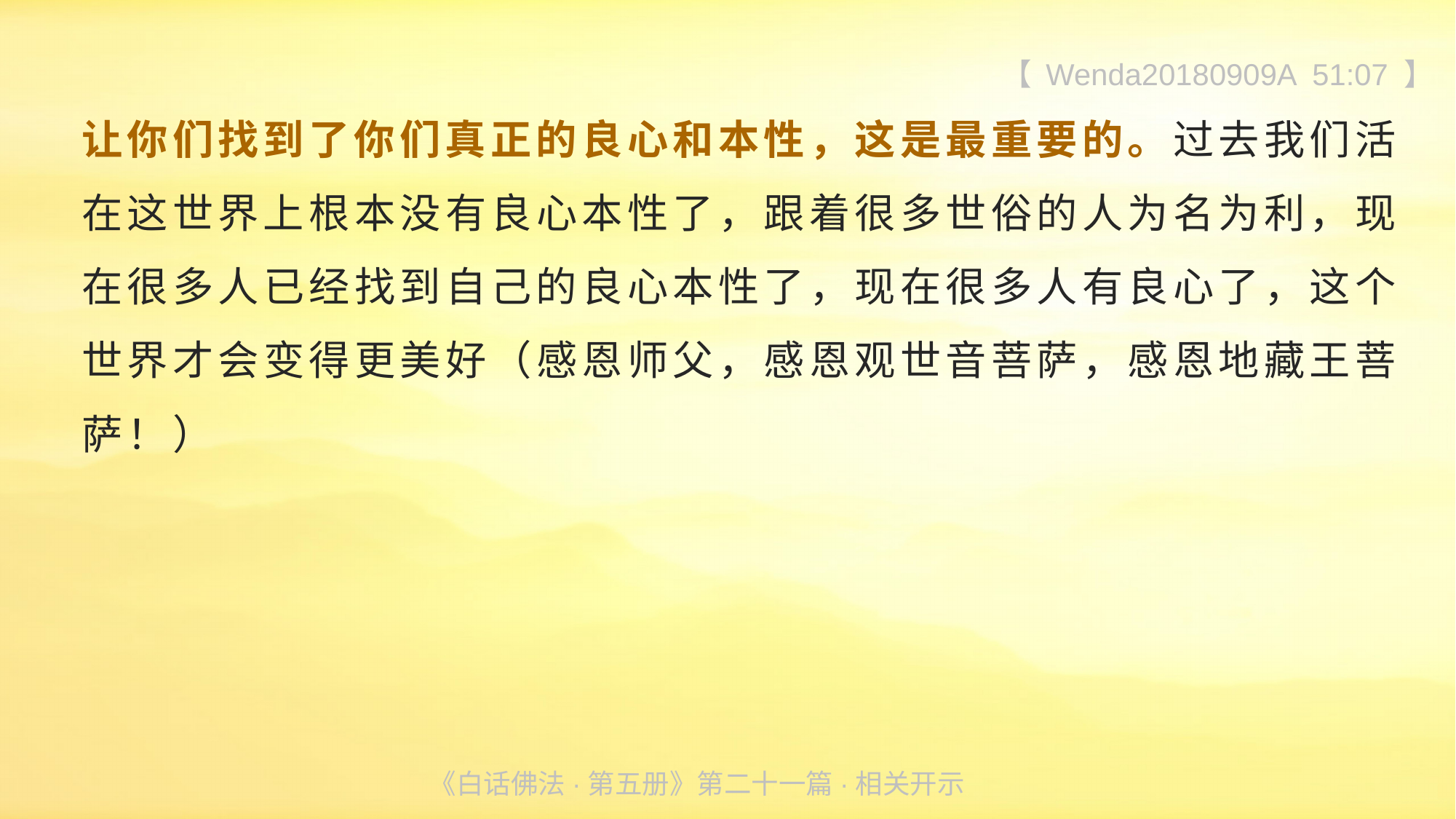

【 Wenda20180909A  51:07 】
让你们找到了你们真正的良心和本性，这是最重要的。过去我们活在这世界上根本没有良心本性了，跟着很多世俗的人为名为利，现在很多人已经找到自己的良心本性了，现在很多人有良心了，这个世界才会变得更美好（感恩师父，感恩观世音菩萨，感恩地藏王菩萨！）

《白话佛法·第五册》第二十一篇·相关开示